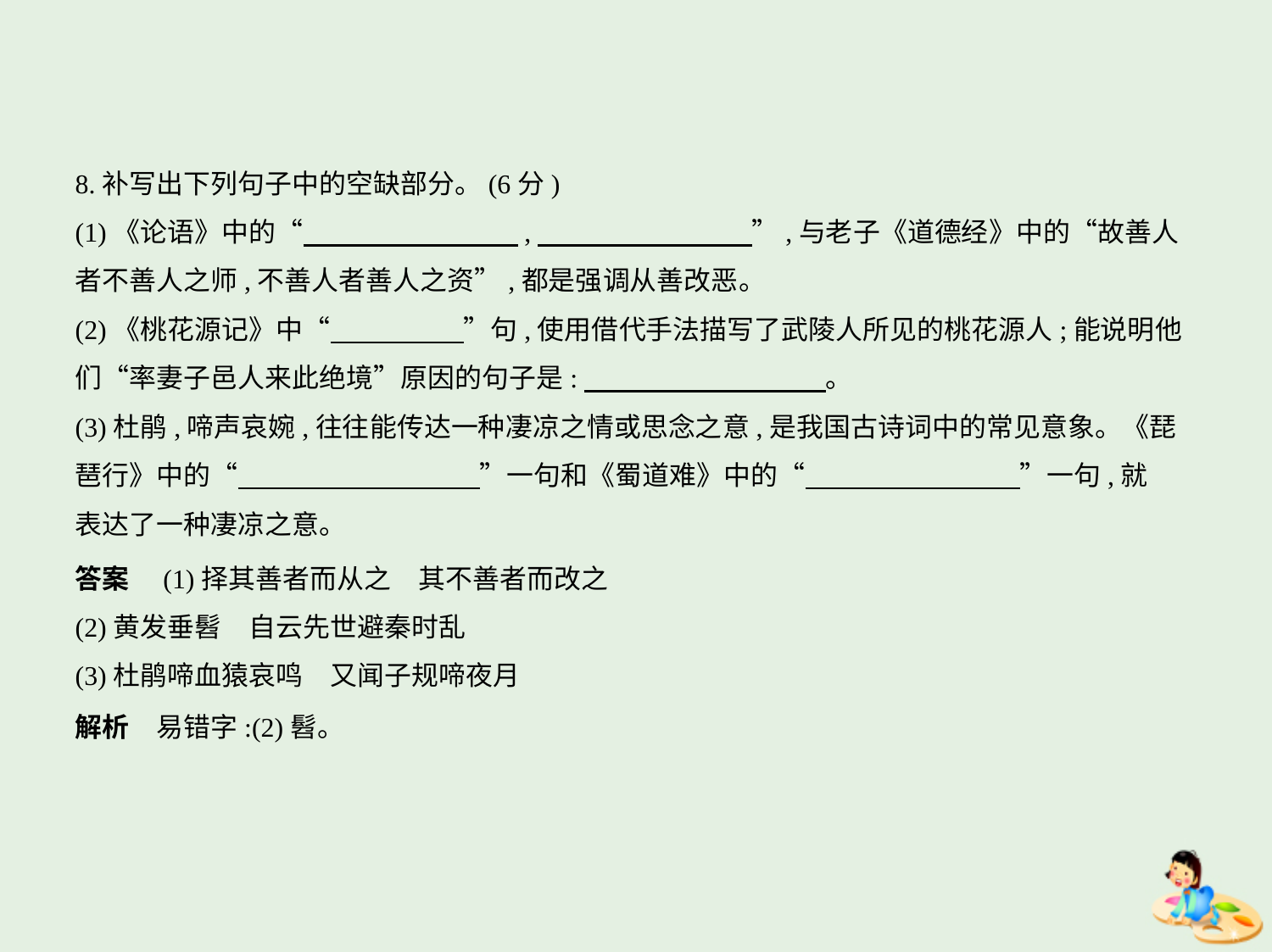

8.补写出下列句子中的空缺部分。(6分)
(1)《论语》中的“　　　　　　　    ,　　　　　　　    ”,与老子《道德经》中的“故善人
者不善人之师,不善人者善人之资”,都是强调从善改恶。
(2)《桃花源记》中“　　　　    ”句,使用借代手法描写了武陵人所见的桃花源人;能说明他
们“率妻子邑人来此绝境”原因的句子是:　　　　　　　　    。
(3)杜鹃,啼声哀婉,往往能传达一种凄凉之情或思念之意,是我国古诗词中的常见意象。《琵
琶行》中的“　　　　　　　　    ”一句和《蜀道难》中的“　　　　　　　    ”一句,就
表达了一种凄凉之意。
答案　(1)择其善者而从之　其不善者而改之
(2)黄发垂髫　自云先世避秦时乱
(3)杜鹃啼血猿哀鸣　又闻子规啼夜月
解析　易错字:(2)髫。